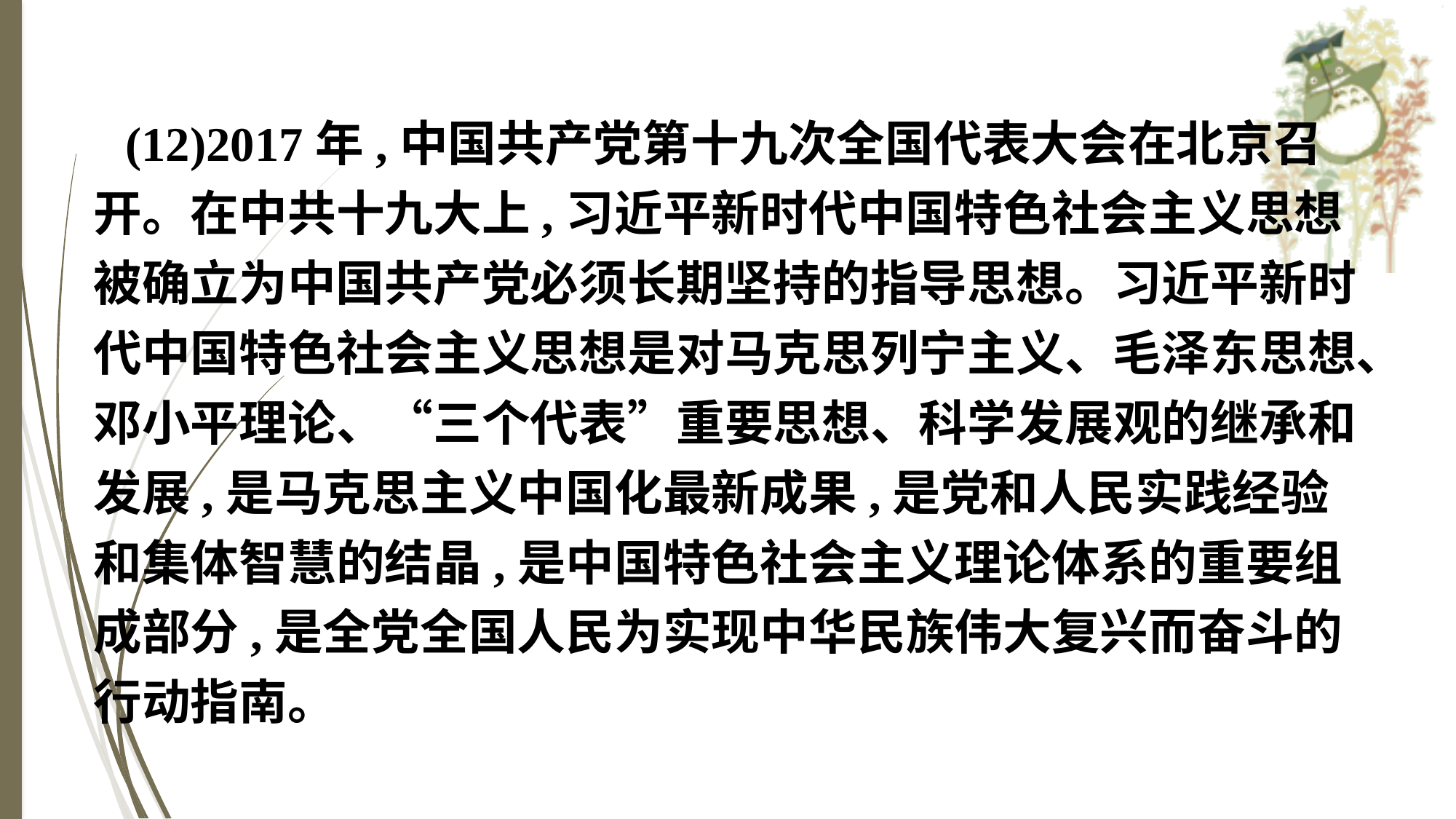

(12)2017年,中国共产党第十九次全国代表大会在北京召开。在中共十九大上,习近平新时代中国特色社会主义思想被确立为中国共产党必须长期坚持的指导思想。习近平新时代中国特色社会主义思想是对马克思列宁主义、毛泽东思想、邓小平理论、“三个代表”重要思想、科学发展观的继承和发展,是马克思主义中国化最新成果,是党和人民实践经验和集体智慧的结晶,是中国特色社会主义理论体系的重要组成部分,是全党全国人民为实现中华民族伟大复兴而奋斗的行动指南。